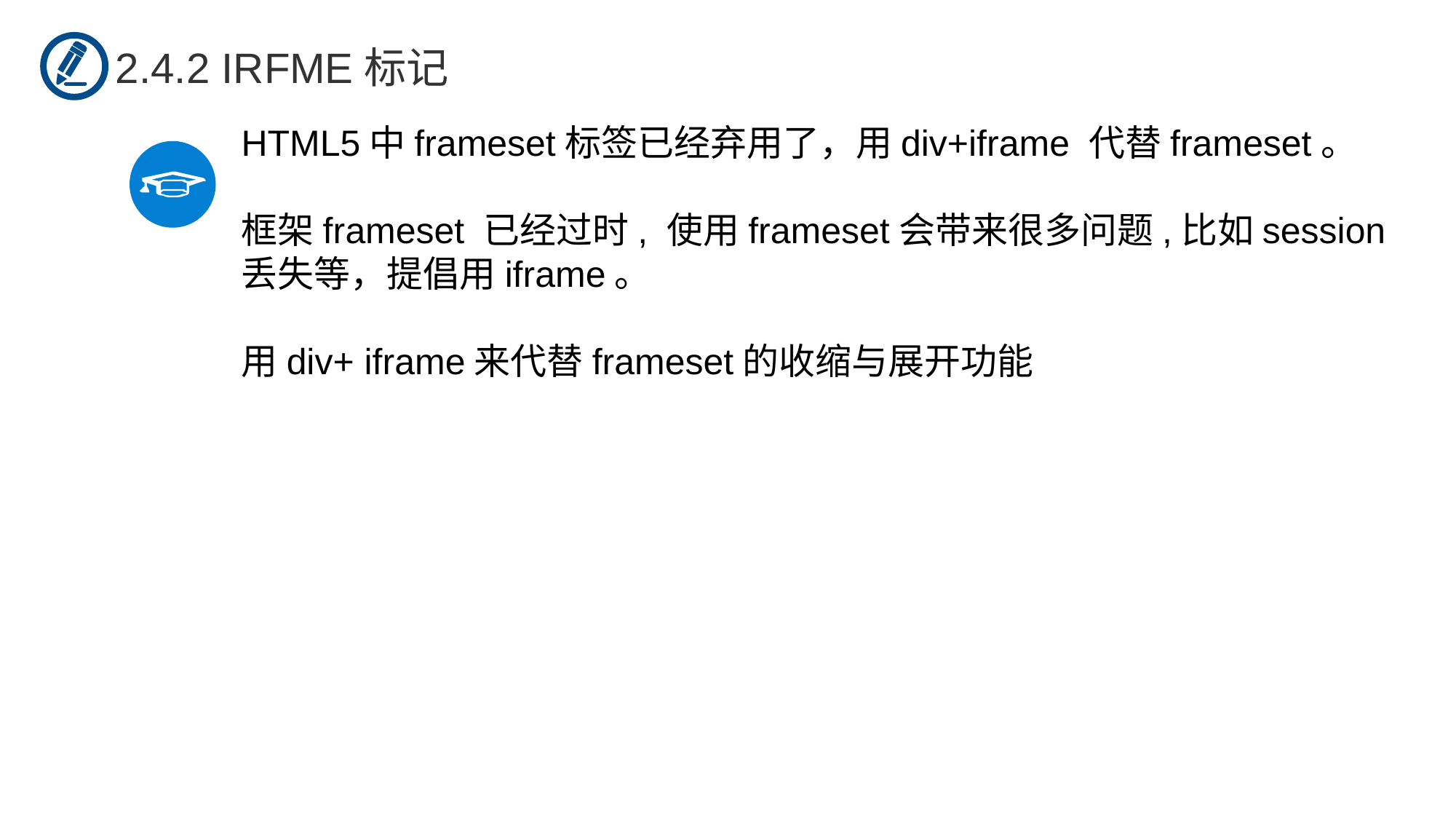

2.4.2 IRFME标记
HTML5中frameset标签已经弃用了，用div+iframe 代替frameset。

框架frameset 已经过时, 使用frameset会带来很多问题,比如session丢失等，提倡用iframe。

用div+ iframe来代替frameset的收缩与展开功能